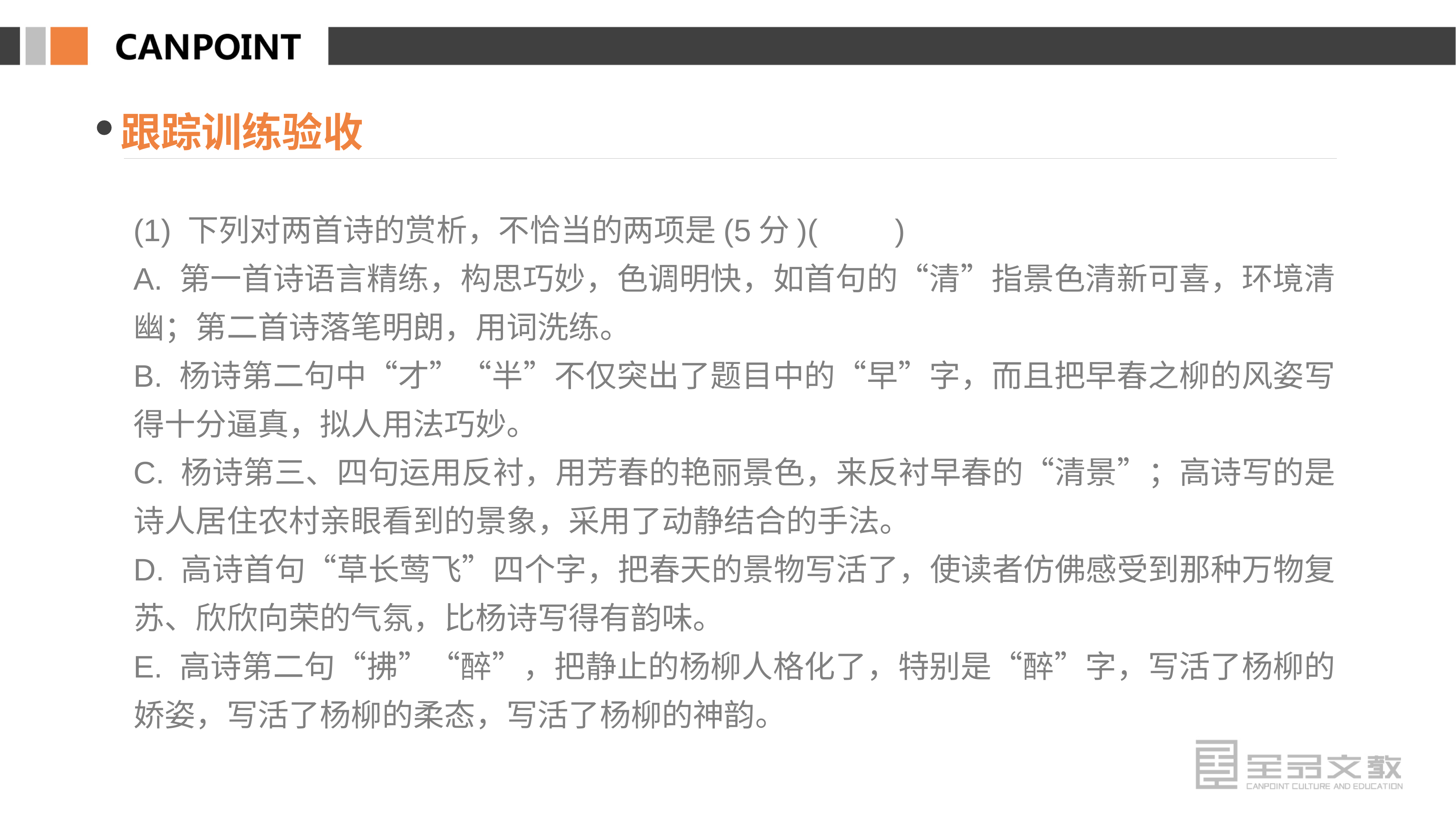

跟踪训练验收

(1) 下列对两首诗的赏析，不恰当的两项是(5分)(　　)
A. 第一首诗语言精练，构思巧妙，色调明快，如首句的“清”指景色清新可喜，环境清幽；第二首诗落笔明朗，用词洗练。
B. 杨诗第二句中“才”“半”不仅突出了题目中的“早”字，而且把早春之柳的风姿写得十分逼真，拟人用法巧妙。
C. 杨诗第三、四句运用反衬，用芳春的艳丽景色，来反衬早春的“清景”；高诗写的是诗人居住农村亲眼看到的景象，采用了动静结合的手法。
D. 高诗首句“草长莺飞”四个字，把春天的景物写活了，使读者仿佛感受到那种万物复苏、欣欣向荣的气氛，比杨诗写得有韵味。
E. 高诗第二句“拂”“醉”，把静止的杨柳人格化了，特别是“醉”字，写活了杨柳的娇姿，写活了杨柳的柔态，写活了杨柳的神韵。